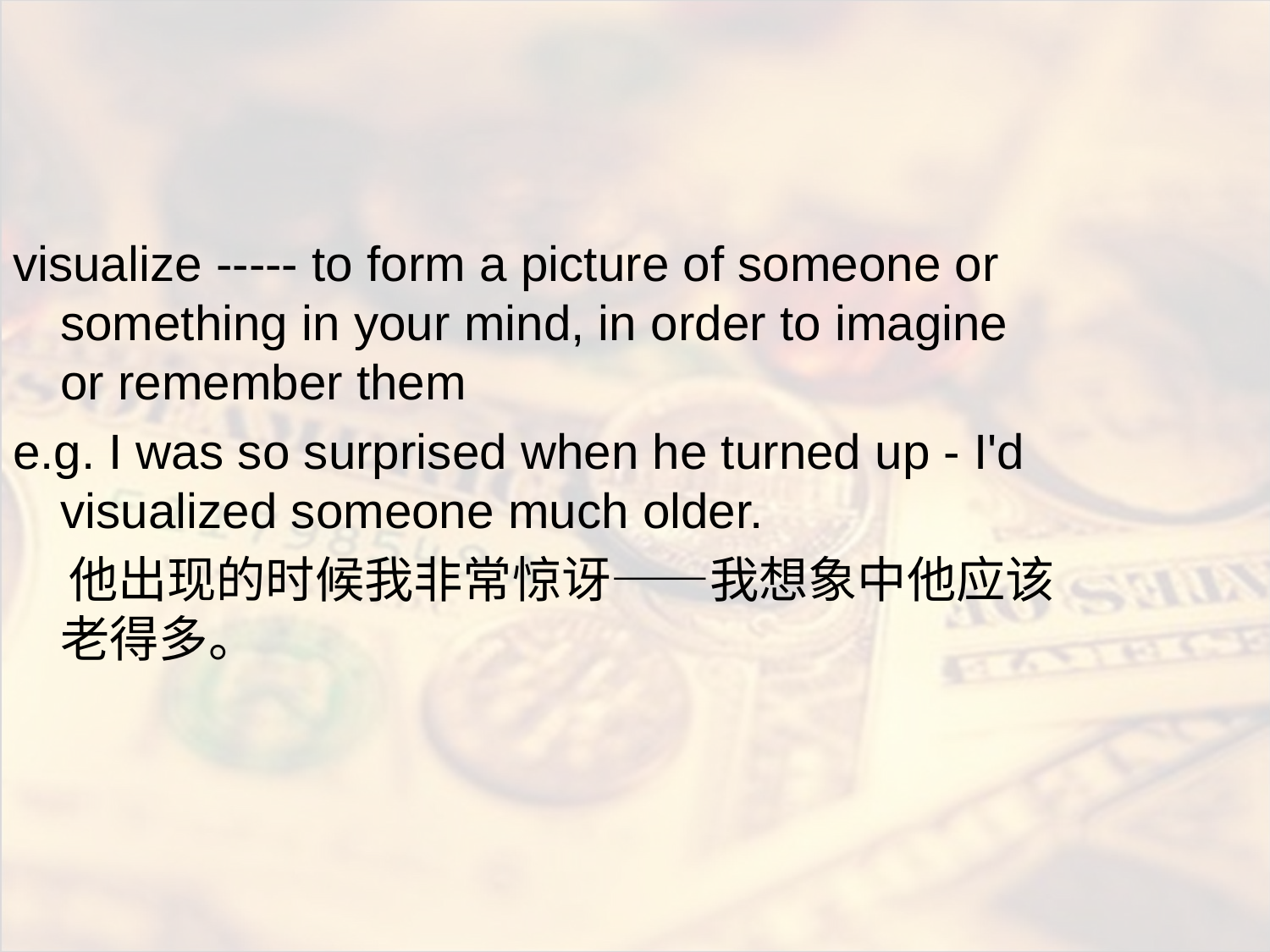

#
visualize ----- to form a picture of someone or something in your mind, in order to imagine or remember them
e.g. I was so surprised when he turned up - I'd visualized someone much older.
    他出现的时候我非常惊讶——我想象中他应该老得多。